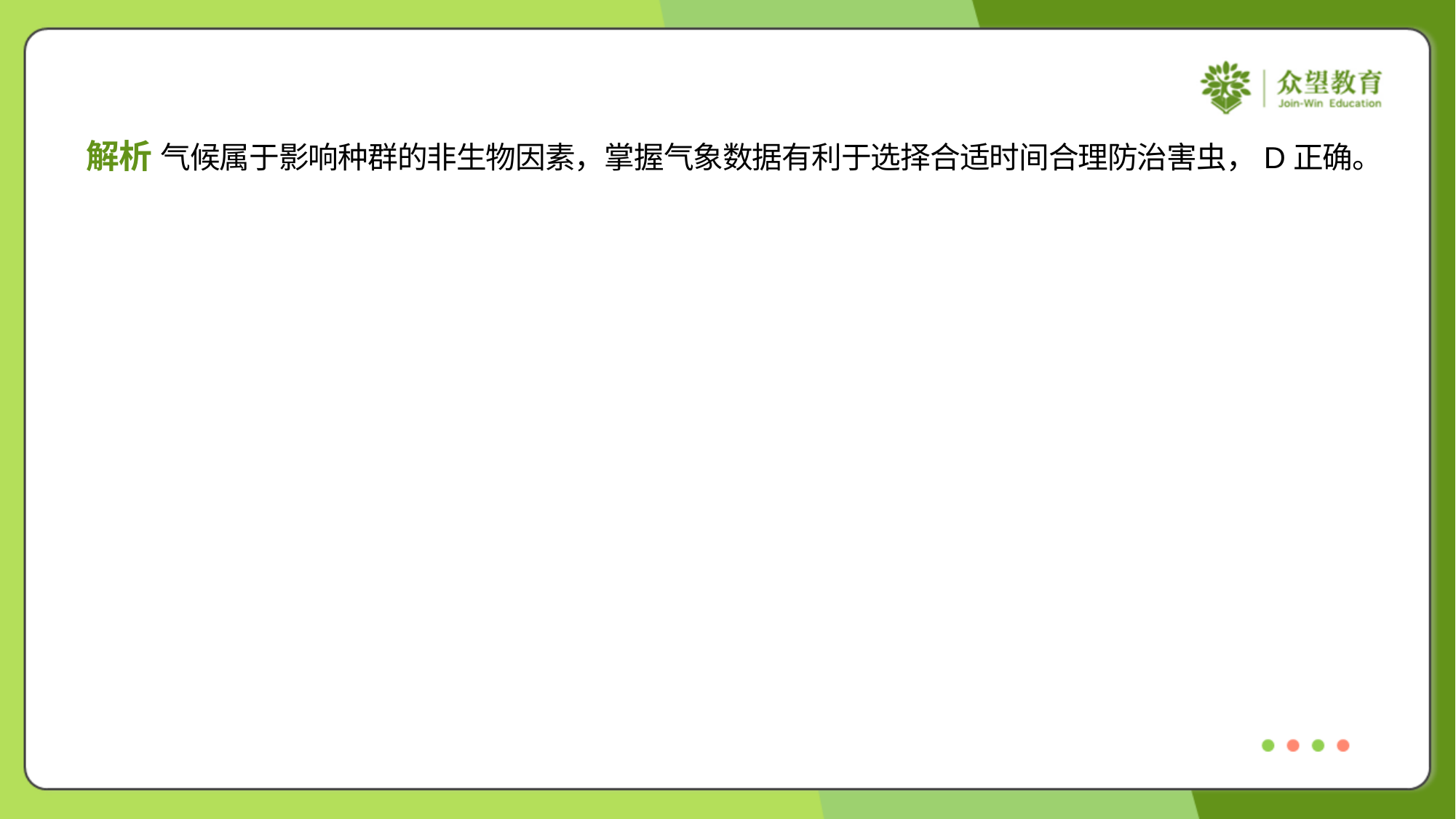

解析 气候属于影响种群的非生物因素，掌握气象数据有利于选择合适时间合理防治害虫，D正确。